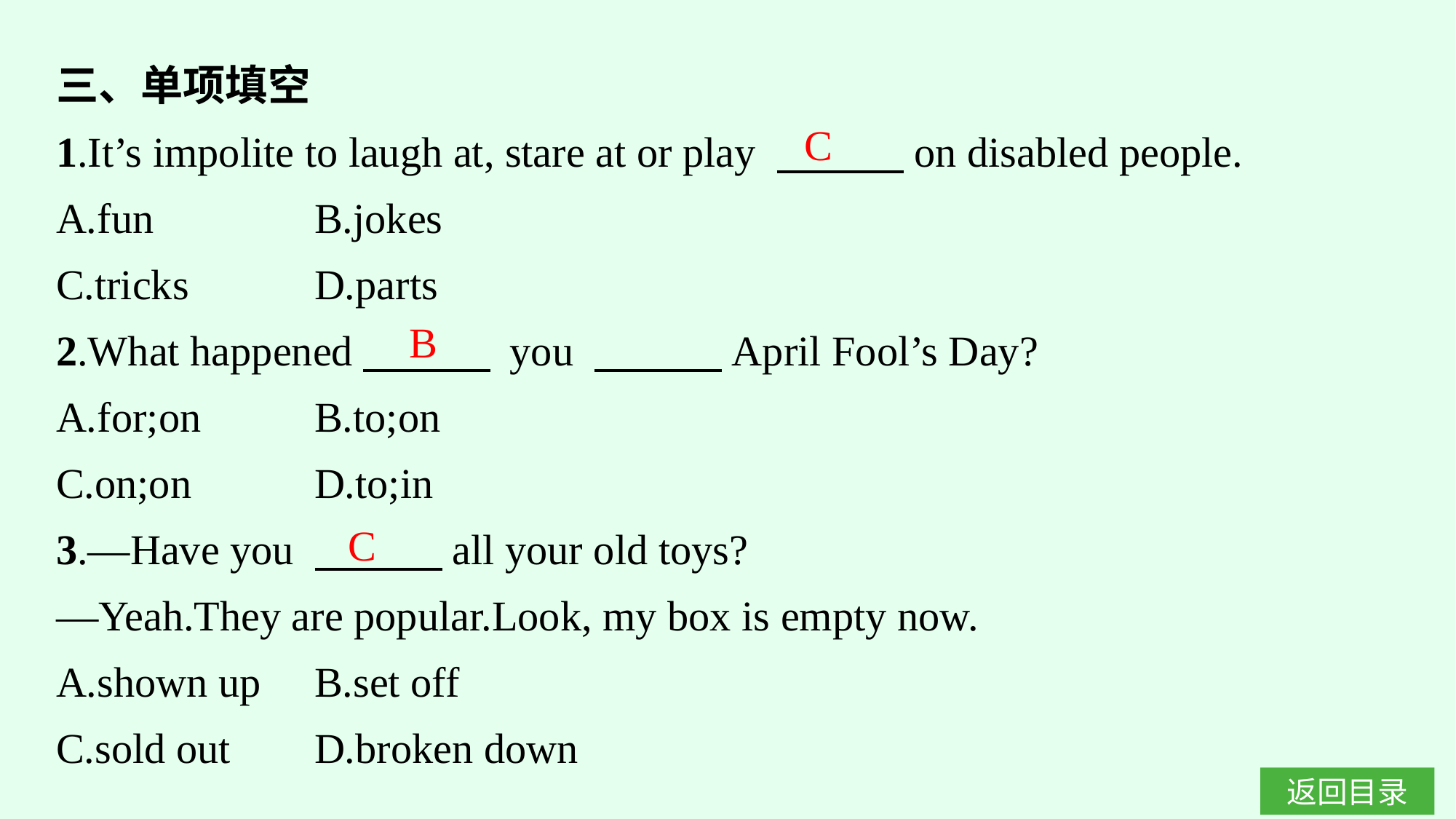

三、单项填空
1.It’s impolite to laugh at, stare at or play 　　　on disabled people.
A.fun		B.jokes
C.tricks		D.parts
2.What happened　　　 you 　　　April Fool’s Day?
A.for;on	B.to;on
C.on;on		D.to;in
3.—Have you 　　　all your old toys?
—Yeah.They are popular.Look, my box is empty now.
A.shown up	B.set off
C.sold out	D.broken down
C
B
C